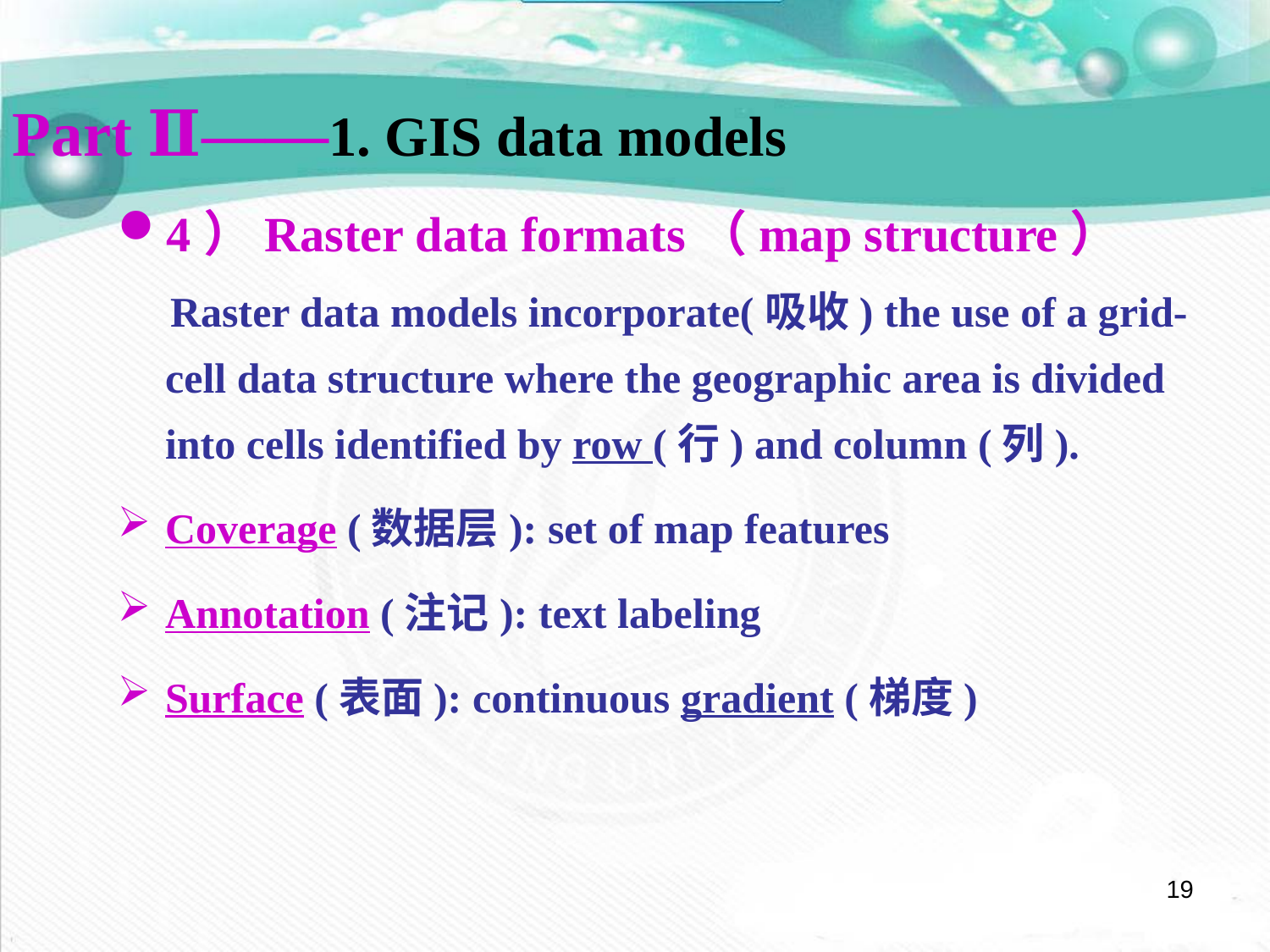

Part Ⅱ——1. GIS data models
4）Raster data formats（map structure）
     Raster data models incorporate(吸收) the use of a grid-cell data structure where the geographic area is divided into cells identified by row (行) and column (列).
Coverage (数据层): set of map features
Annotation (注记): text labeling
Surface (表面): continuous gradient (梯度)
19